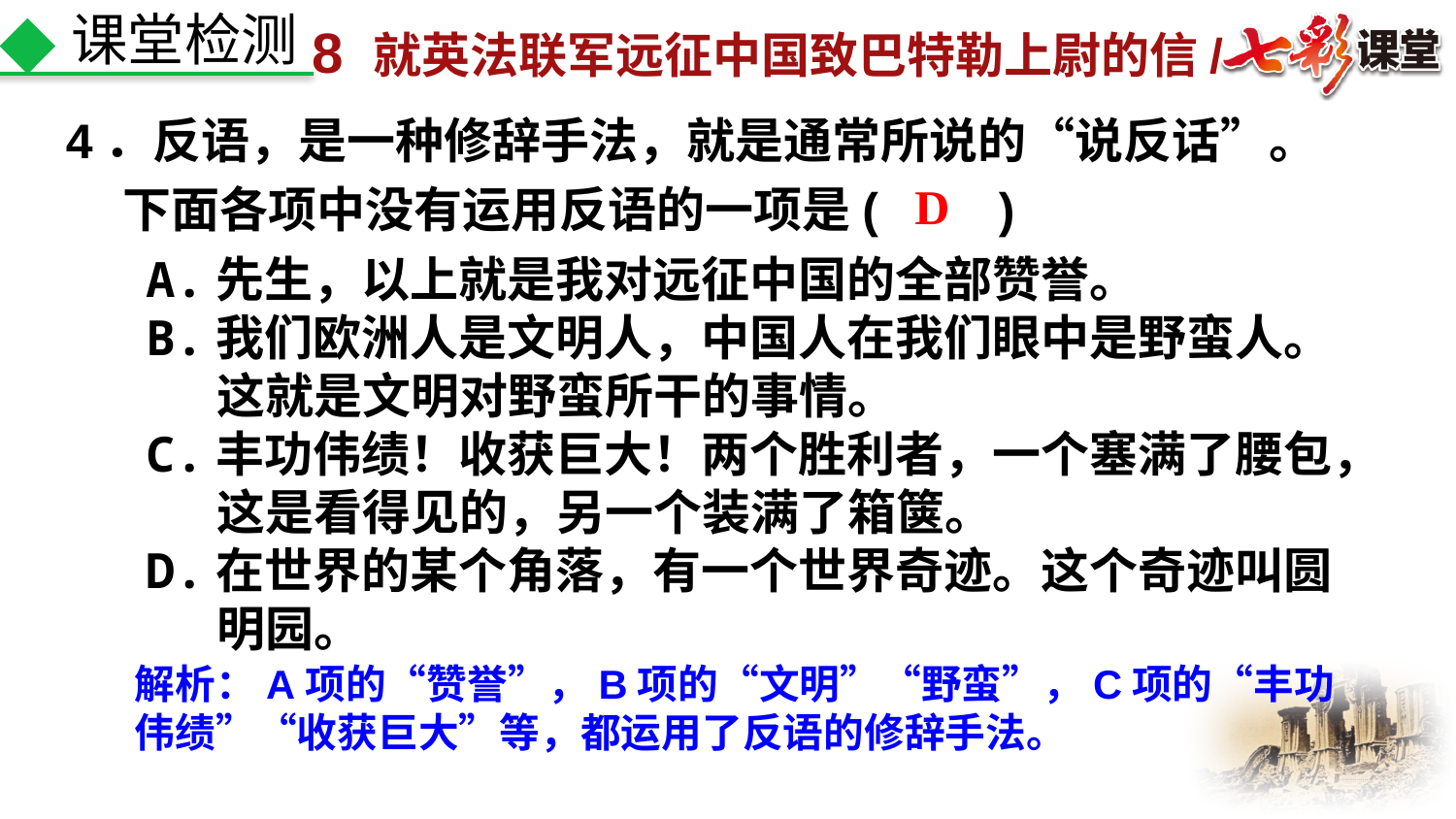

课堂检测

4．反语，是一种修辞手法，就是通常所说的“说反话”。下面各项中没有运用反语的一项是(　　)
D
A.先生，以上就是我对远征中国的全部赞誉。
B.我们欧洲人是文明人，中国人在我们眼中是野蛮人。这就是文明对野蛮所干的事情。
C.丰功伟绩！收获巨大！两个胜利者，一个塞满了腰包，这是看得见的，另一个装满了箱箧。
D.在世界的某个角落，有一个世界奇迹。这个奇迹叫圆明园。
解析：A项的“赞誉”，B项的“文明”“野蛮”，C项的“丰功伟绩”“收获巨大”等，都运用了反语的修辞手法。